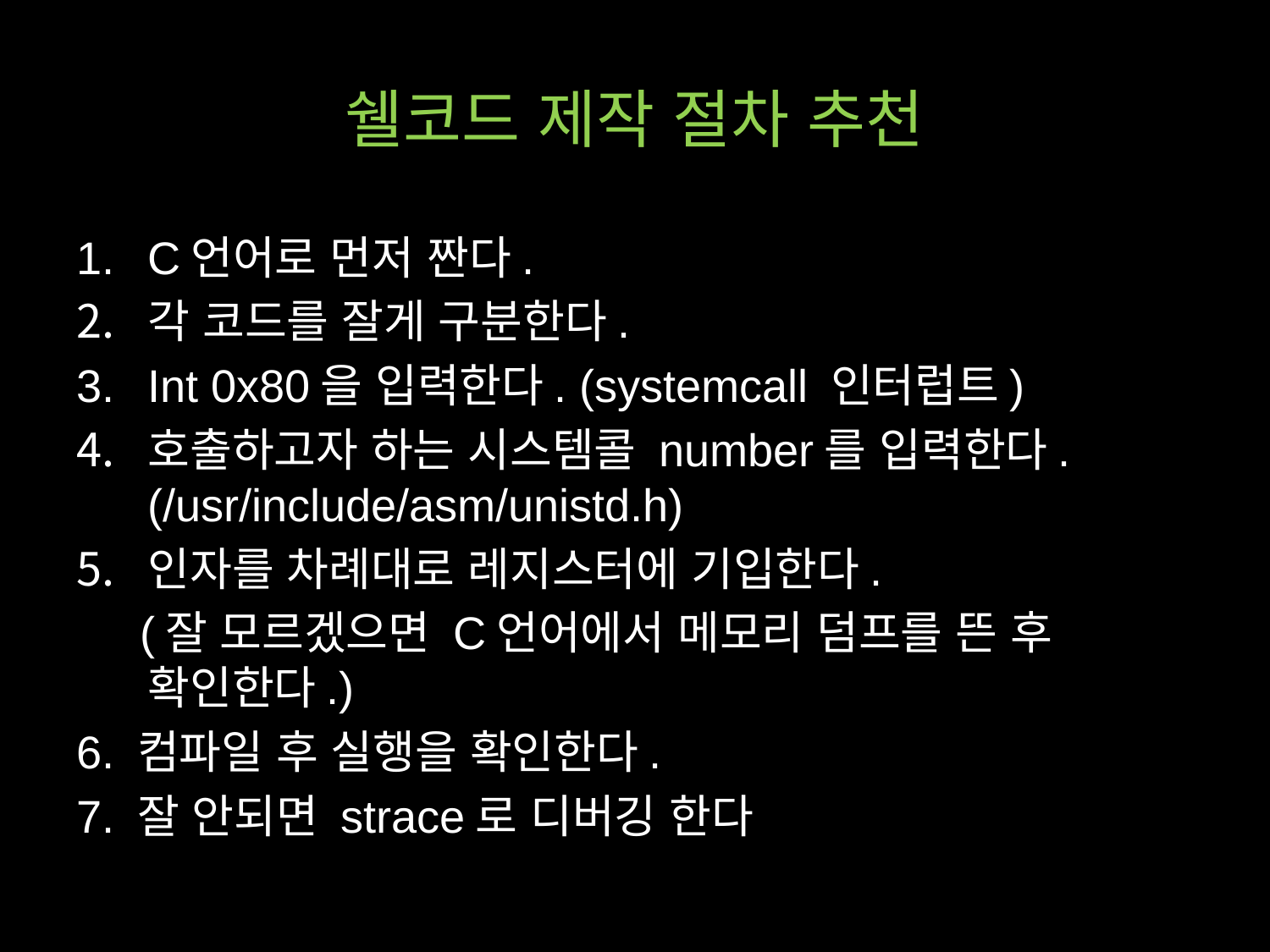

# 쉘코드 제작 절차 추천
C언어로 먼저 짠다.
각 코드를 잘게 구분한다.
Int 0x80을 입력한다. (systemcall 인터럽트)
호출하고자 하는 시스템콜 number를 입력한다.
(/usr/include/asm/unistd.h)
인자를 차례대로 레지스터에 기입한다.
     (잘 모르겠으면 C언어에서 메모리 덤프를 뜬 후 확인한다.)
6. 컴파일 후 실행을 확인한다.
7. 잘 안되면 strace로 디버깅 한다